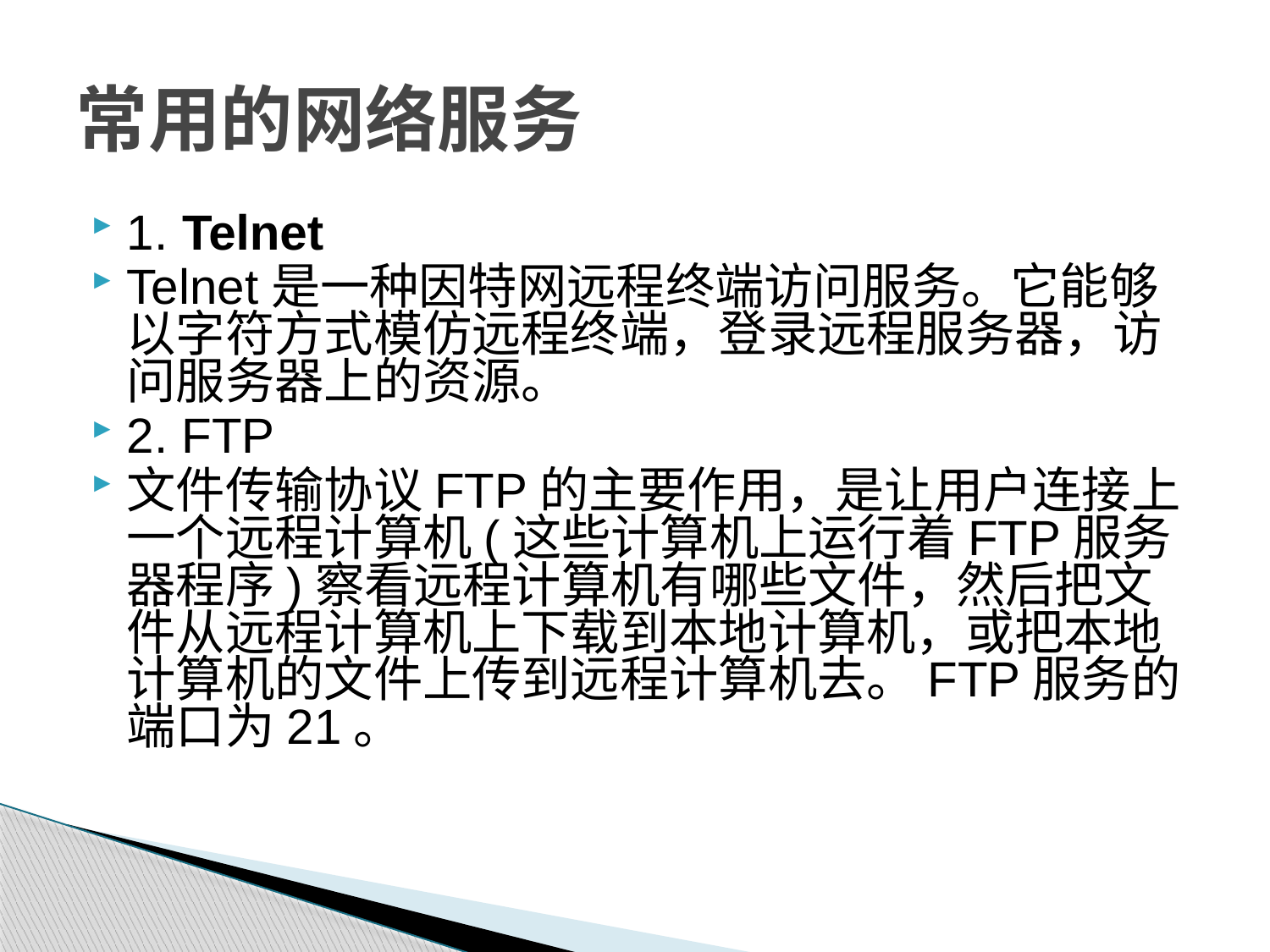

# 常用的网络服务
1. Telnet
Telnet是一种因特网远程终端访问服务。它能够以字符方式模仿远程终端，登录远程服务器，访问服务器上的资源。
2. FTP
文件传输协议FTP的主要作用，是让用户连接上一个远程计算机(这些计算机上运行着FTP服务器程序)察看远程计算机有哪些文件，然后把文件从远程计算机上下载到本地计算机，或把本地计算机的文件上传到远程计算机去。FTP服务的端口为21。